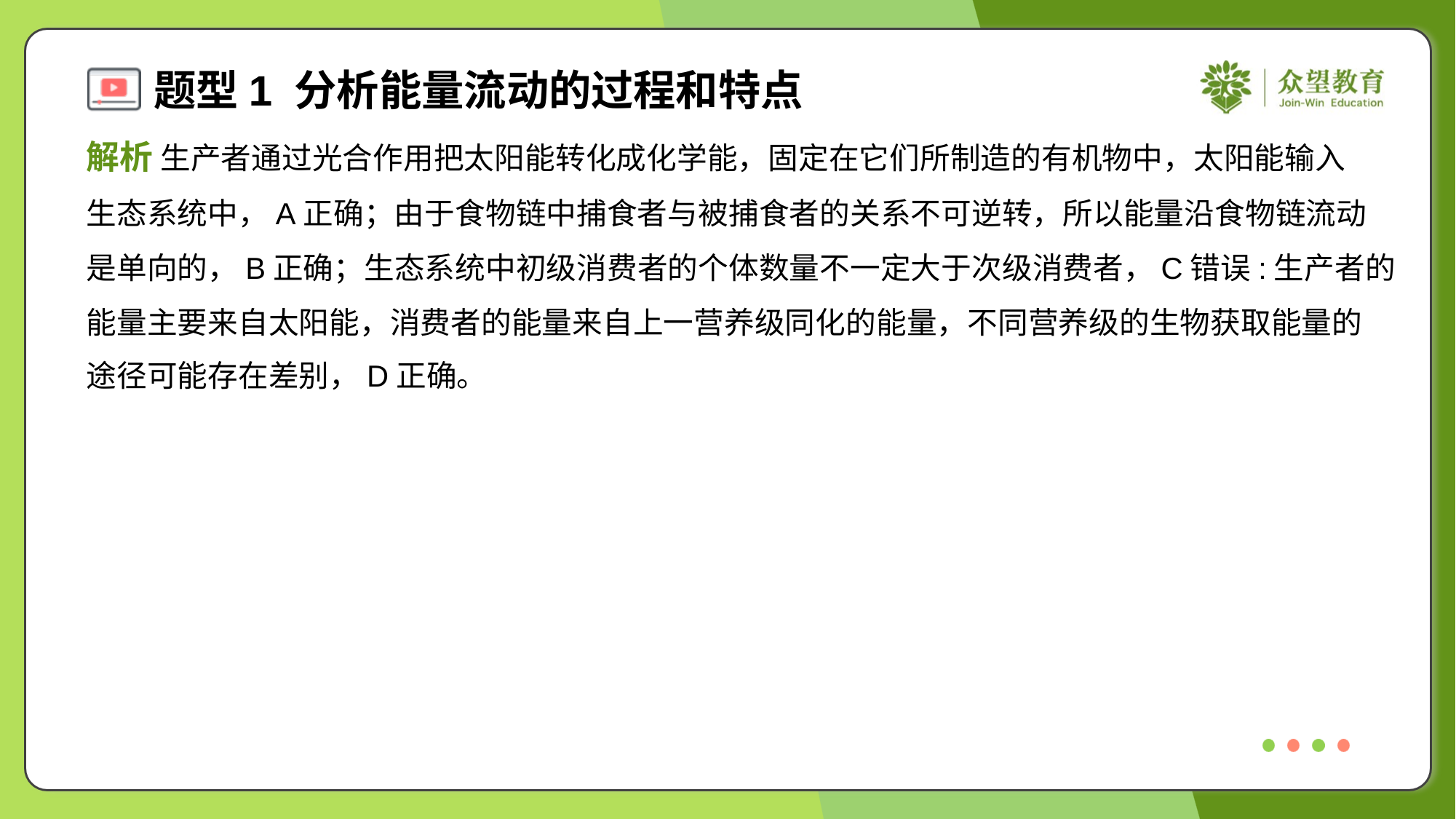

解析 生产者通过光合作用把太阳能转化成化学能，固定在它们所制造的有机物中，太阳能输入
生态系统中，A正确；由于食物链中捕食者与被捕食者的关系不可逆转，所以能量沿食物链流动
是单向的，B正确；生态系统中初级消费者的个体数量不一定大于次级消费者，C错误:生产者的
能量主要来自太阳能，消费者的能量来自上一营养级同化的能量，不同营养级的生物获取能量的
途径可能存在差别，D正确。